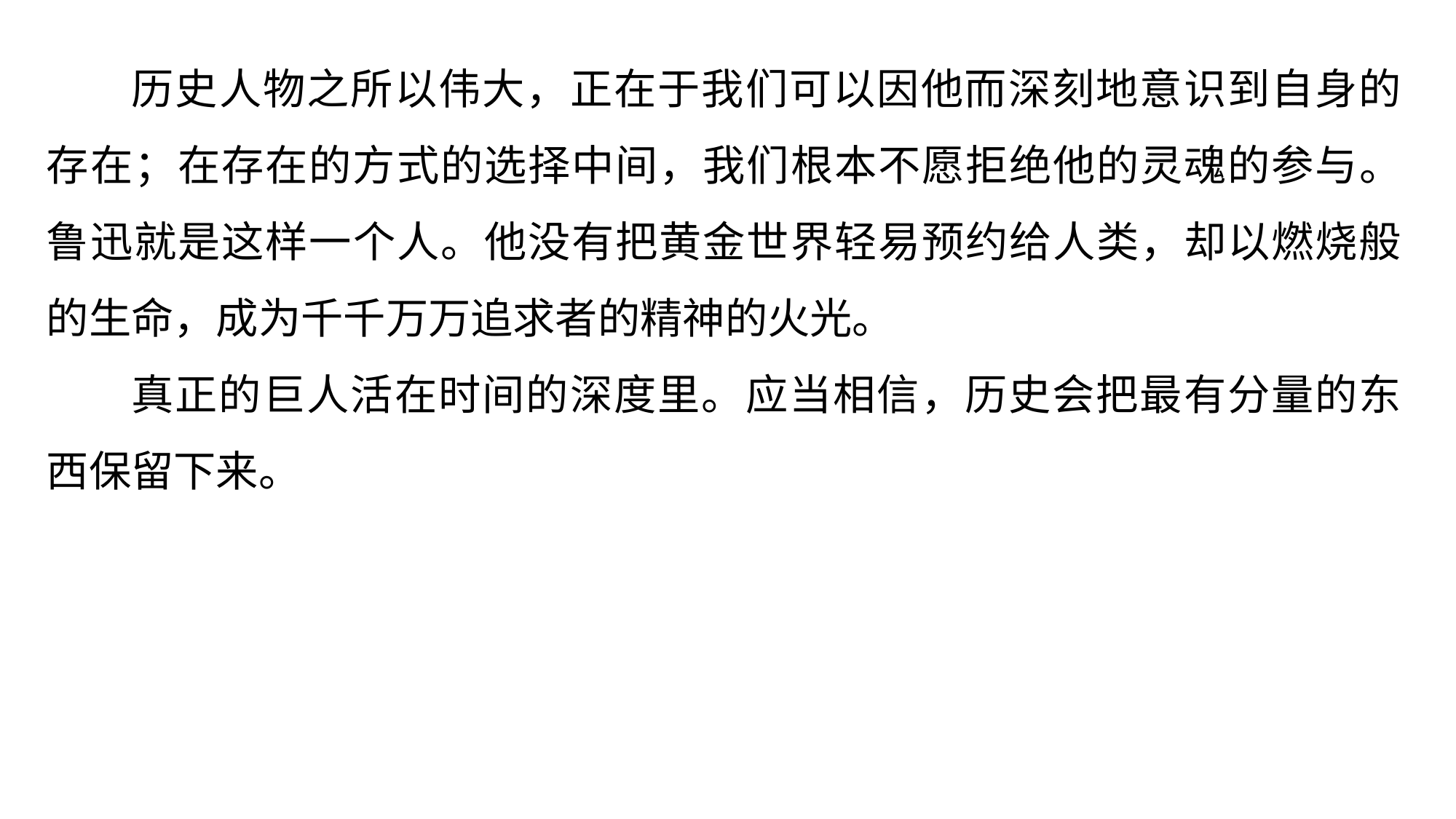

历史人物之所以伟大，正在于我们可以因他而深刻地意识到自身的存在；在存在的方式的选择中间，我们根本不愿拒绝他的灵魂的参与。鲁迅就是这样一个人。他没有把黄金世界轻易预约给人类，却以燃烧般的生命，成为千千万万追求者的精神的火光。
真正的巨人活在时间的深度里。应当相信，历史会把最有分量的东西保留下来。